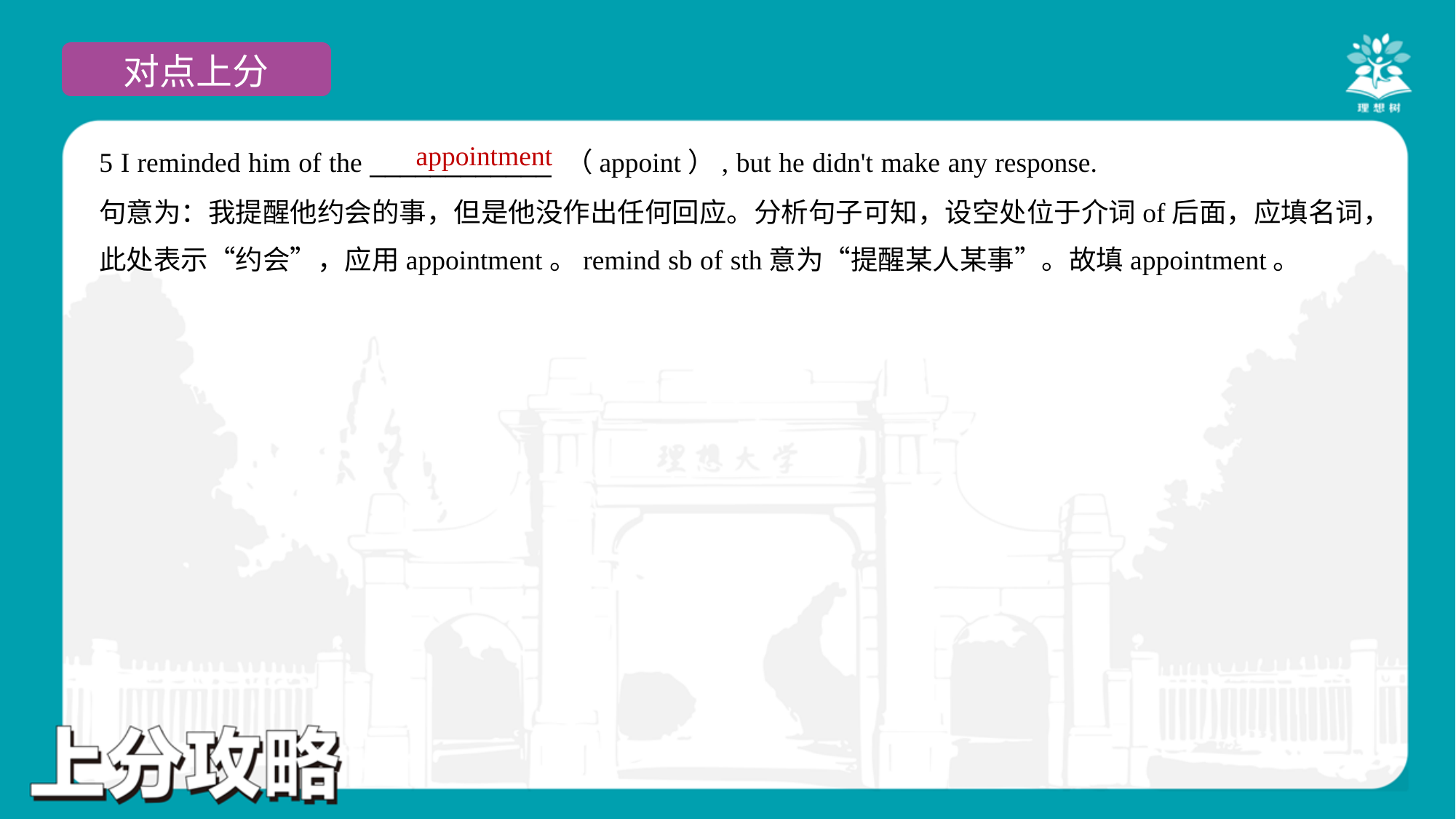

appointment
5 I reminded him of the ____________ （appoint）, but he didn't make any response.
句意为：我提醒他约会的事，但是他没作出任何回应。分析句子可知，设空处位于介词of后面，应填名词，
此处表示“约会”，应用appointment。remind sb of sth意为“提醒某人某事”。故填appointment。